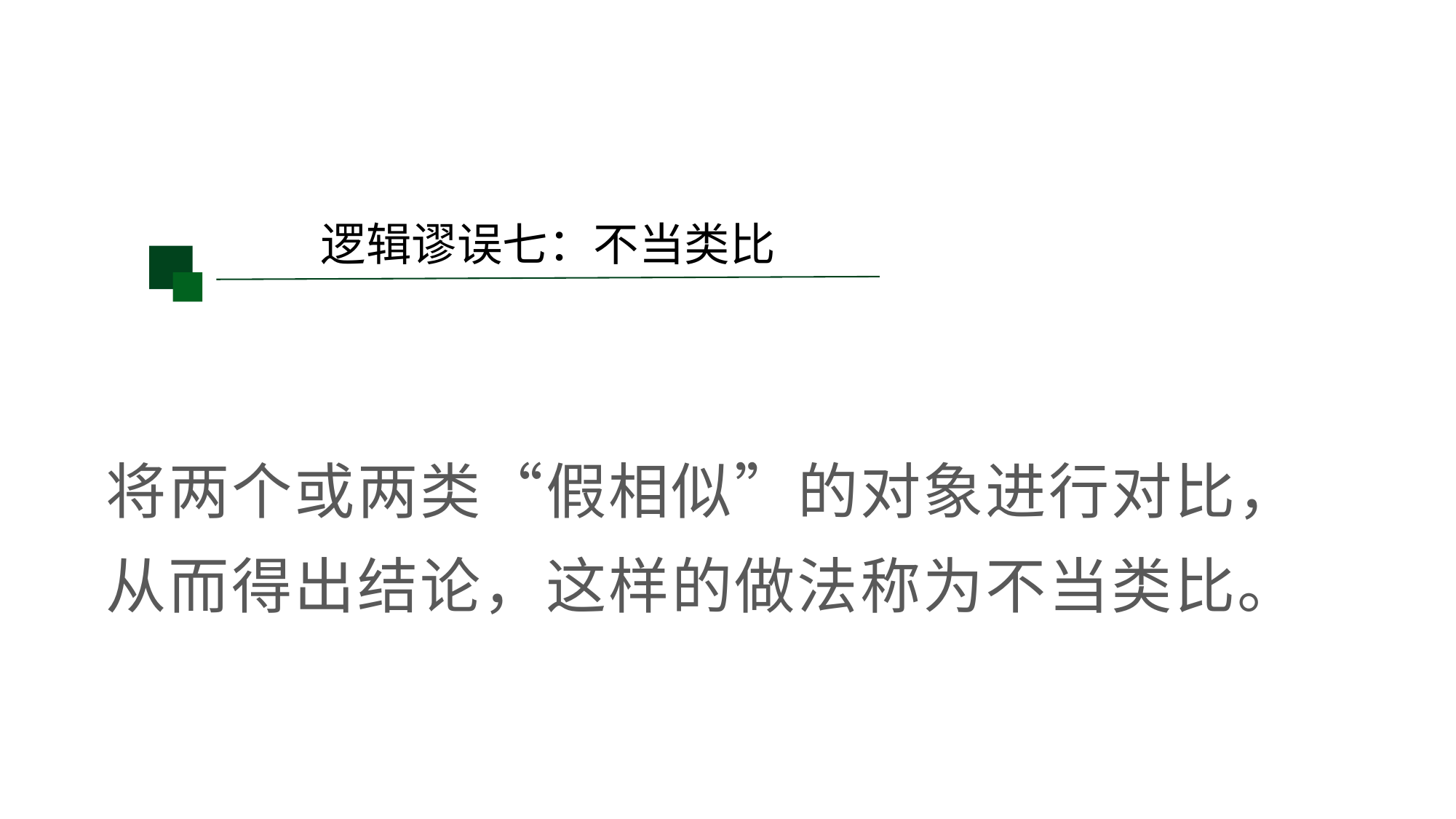

逻辑谬误七：不当类比

将两个或两类“假相似”的对象进行对比，从而得出结论，这样的做法称为不当类比。